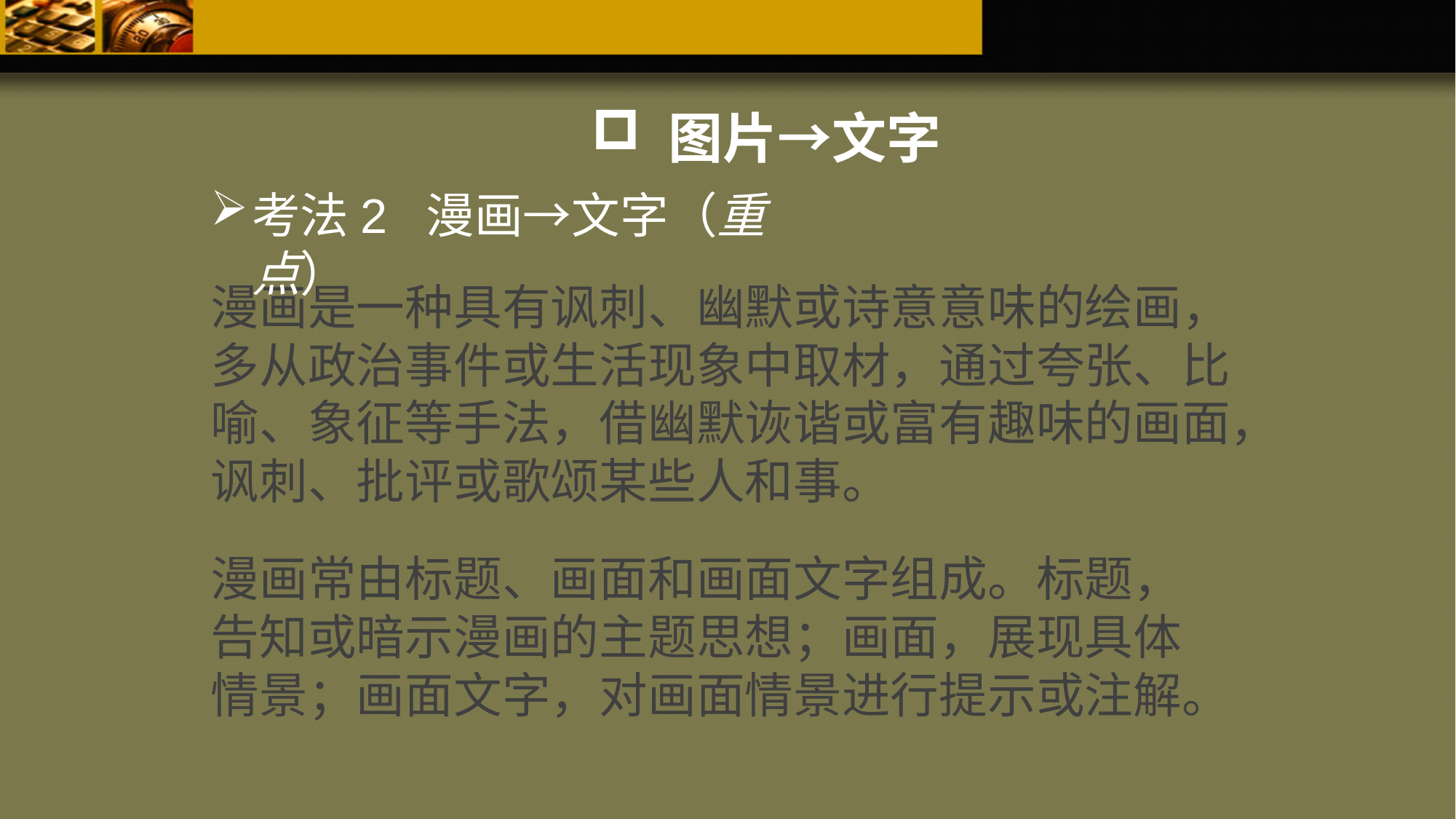

图片→文字
考法2  漫画→文字（重点）
漫画是一种具有讽刺、幽默或诗意意味的绘画，多从政治事件或生活现象中取材，通过夸张、比喻、象征等手法，借幽默诙谐或富有趣味的画面，讽刺、批评或歌颂某些人和事。
漫画常由标题、画面和画面文字组成。标题，告知或暗示漫画的主题思想；画面，展现具体情景；画面文字，对画面情景进行提示或注解。